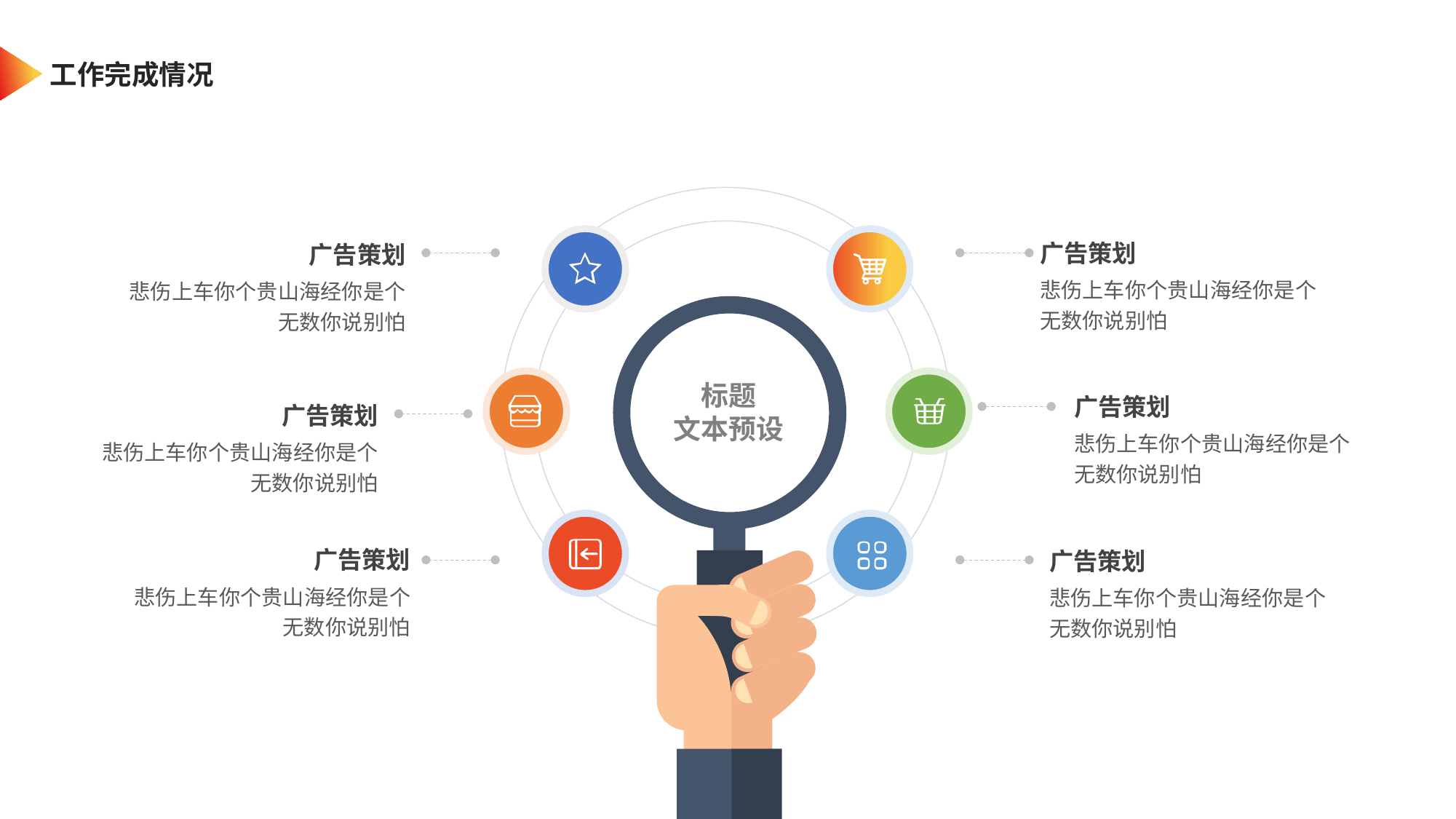

工作完成情况

广告策划
广告策划

悲伤上车你个贵山海经你是个无数你说别怕
悲伤上车你个贵山海经你是个无数你说别怕

标题
文本预设

广告策划

广告策划

悲伤上车你个贵山海经你是个无数你说别怕
悲伤上车你个贵山海经你是个无数你说别怕

广告策划
广告策划

悲伤上车你个贵山海经你是个无数你说别怕
悲伤上车你个贵山海经你是个无数你说别怕